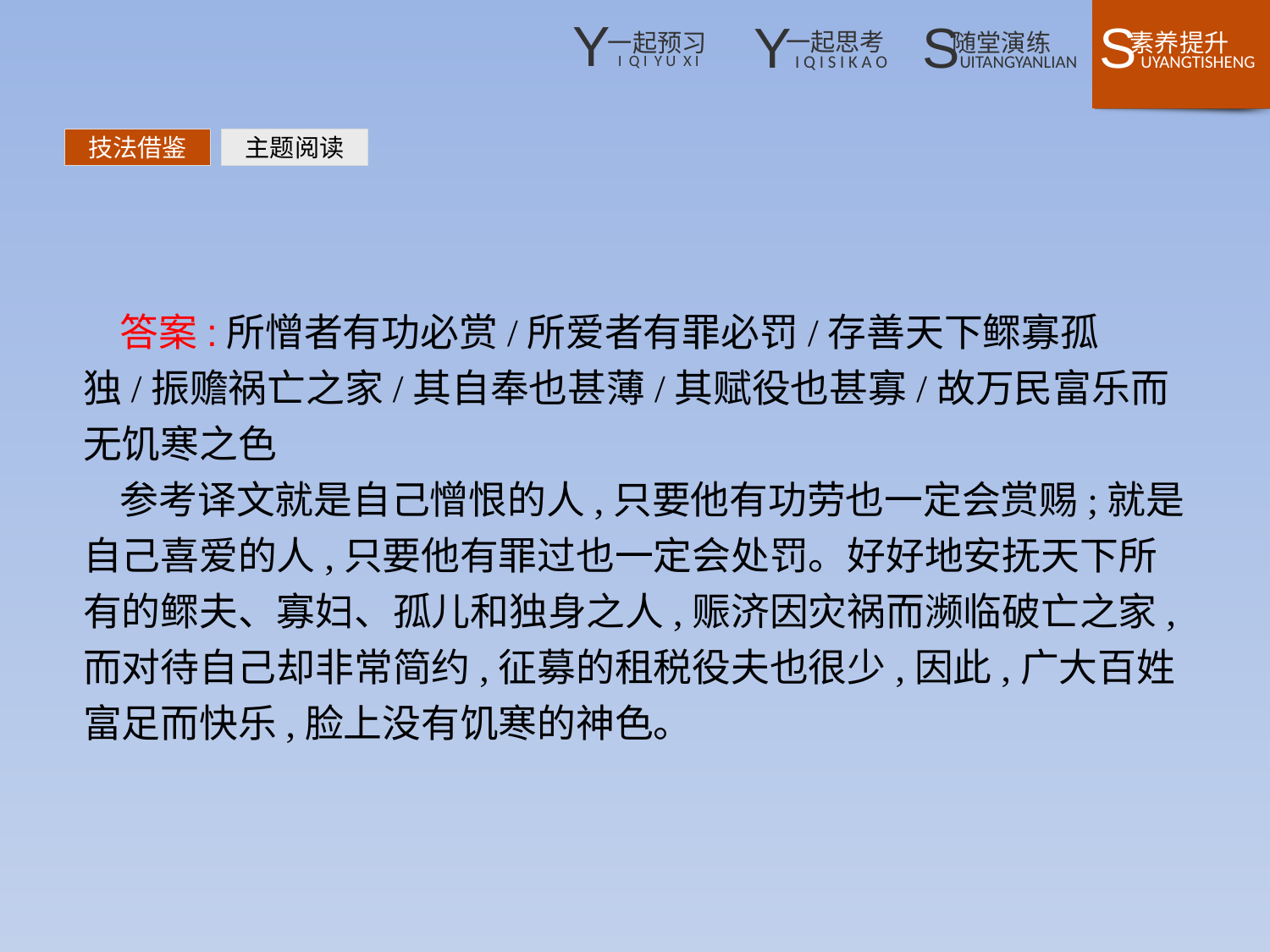

技法借鉴
主题阅读
答案:所憎者有功必赏/所爱者有罪必罚/存善天下鳏寡孤独/振赡祸亡之家/其自奉也甚薄/其赋役也甚寡/故万民富乐而无饥寒之色
参考译文就是自己憎恨的人,只要他有功劳也一定会赏赐;就是自己喜爱的人,只要他有罪过也一定会处罚。好好地安抚天下所有的鳏夫、寡妇、孤儿和独身之人,赈济因灾祸而濒临破亡之家,而对待自己却非常简约,征募的租税役夫也很少,因此,广大百姓富足而快乐,脸上没有饥寒的神色。